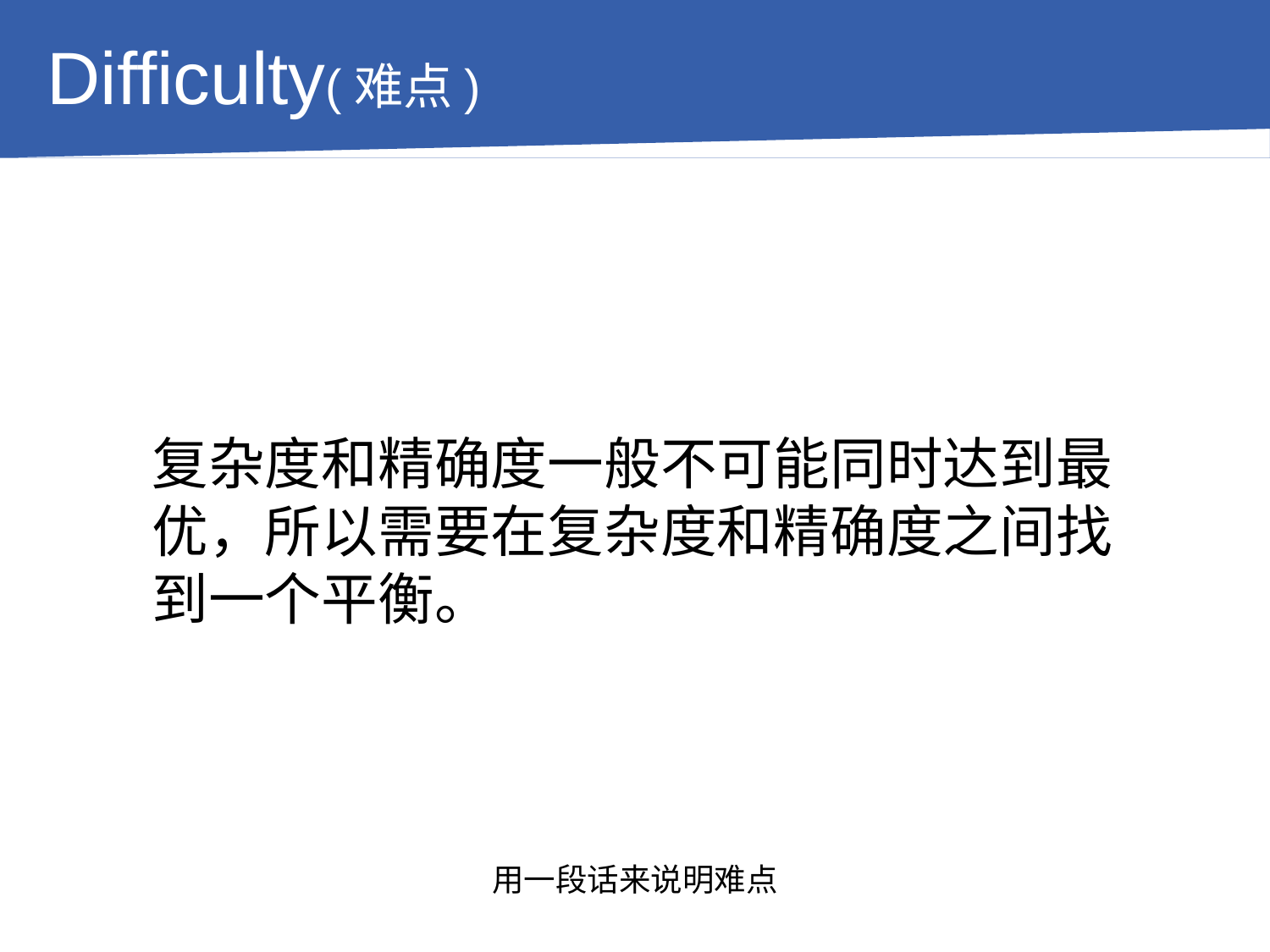

Difficulty(难点)
复杂度和精确度一般不可能同时达到最优，所以需要在复杂度和精确度之间找到一个平衡。
用一段话来说明难点